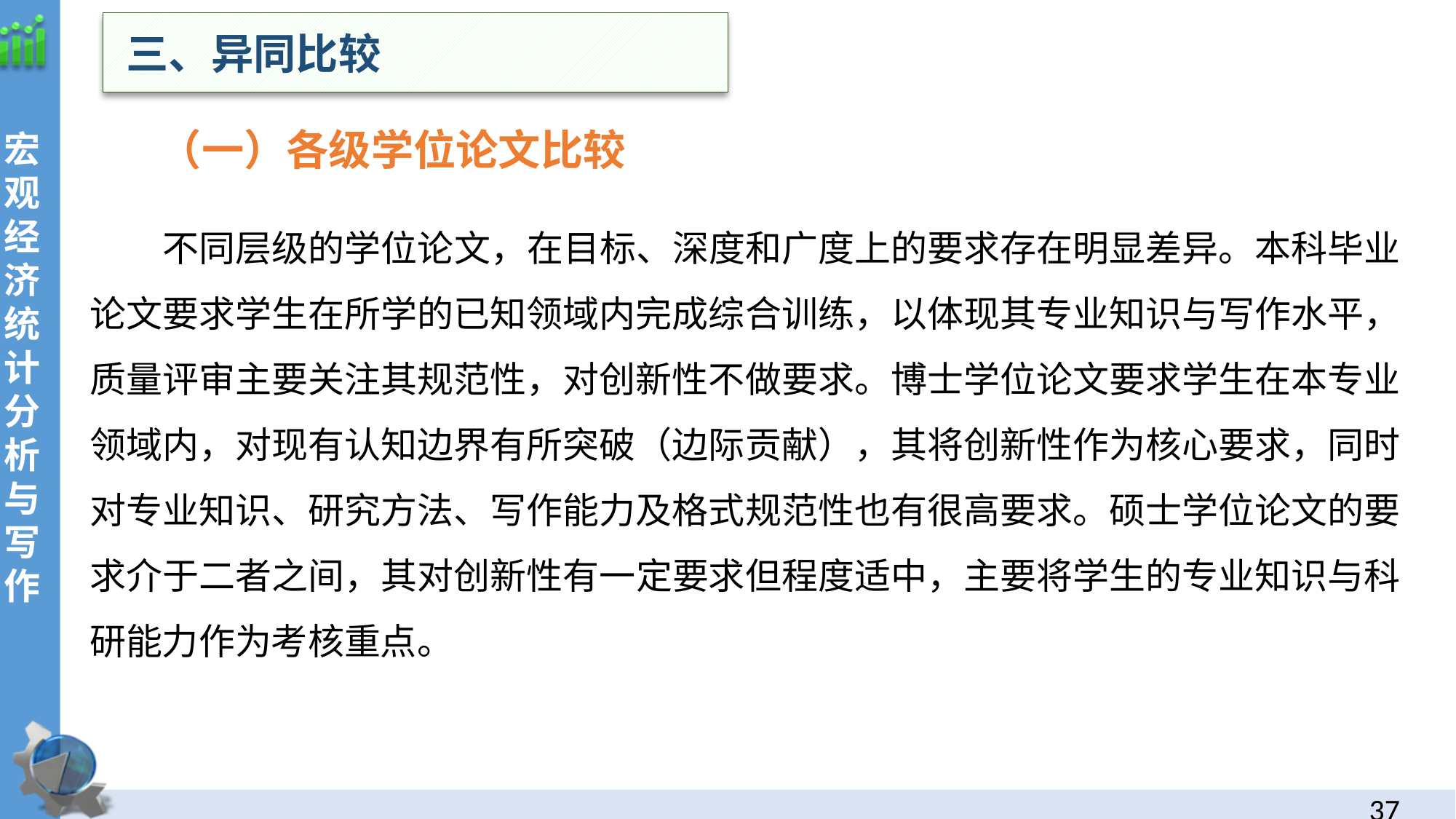

三、异同比较
 （一）各级学位论文比较

不同层级的学位论文，在目标、深度和广度上的要求存在明显差异。本科毕业论文要求学生在所学的已知领域内完成综合训练，以体现其专业知识与写作水平，质量评审主要关注其规范性，对创新性不做要求。博士学位论文要求学生在本专业领域内，对现有认知边界有所突破（边际贡献），其将创新性作为核心要求，同时对专业知识、研究方法、写作能力及格式规范性也有很高要求。硕士学位论文的要求介于二者之间，其对创新性有一定要求但程度适中，主要将学生的专业知识与科研能力作为考核重点。

37